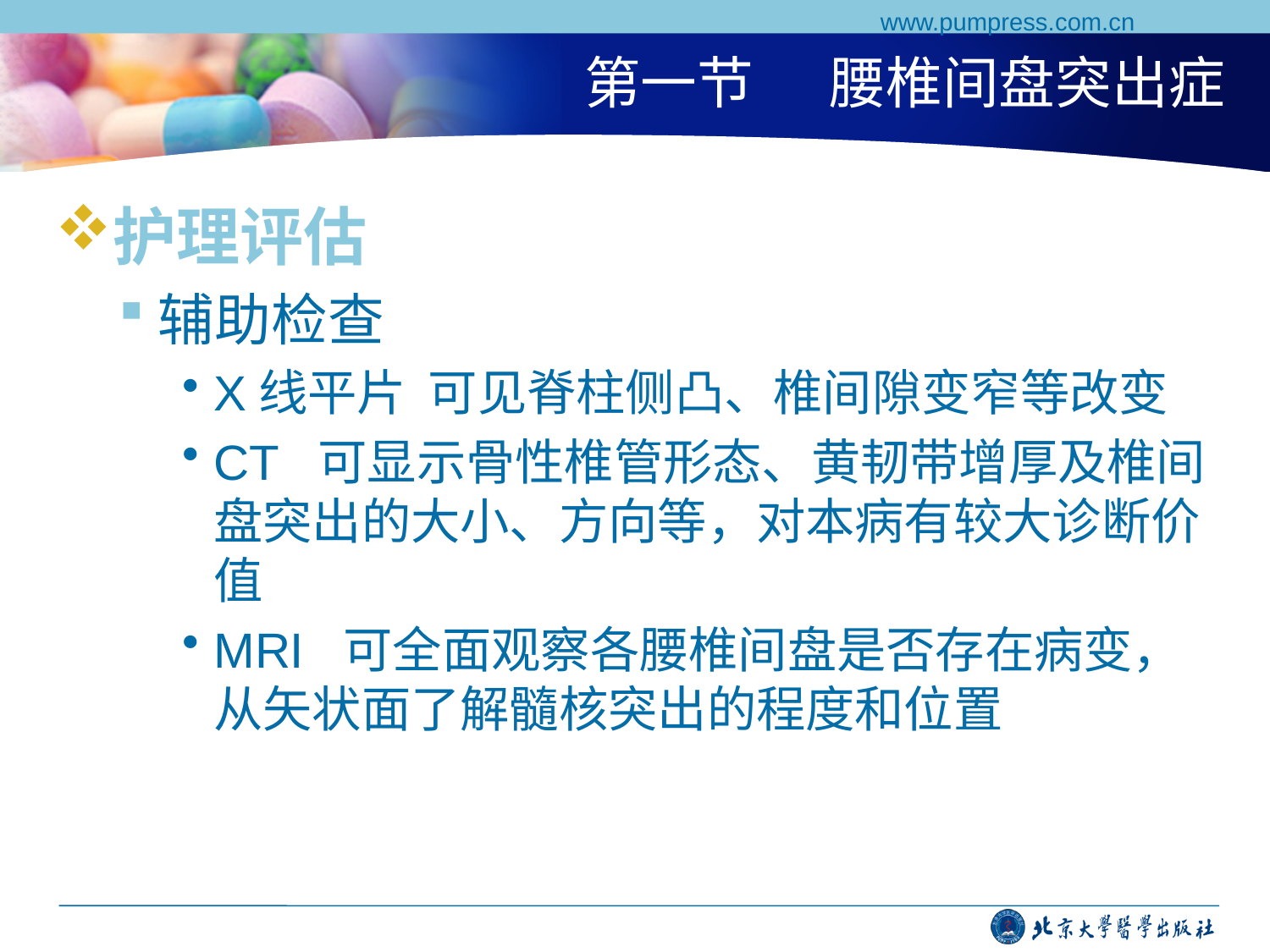

www.pumpress.com.cn
# 第一节      腰椎间盘突出症
护理评估
辅助检查
X线平片  可见脊柱侧凸、椎间隙变窄等改变
CT  可显示骨性椎管形态、黄韧带增厚及椎间盘突出的大小、方向等，对本病有较大诊断价值
MRI  可全面观察各腰椎间盘是否存在病变，从矢状面了解髓核突出的程度和位置